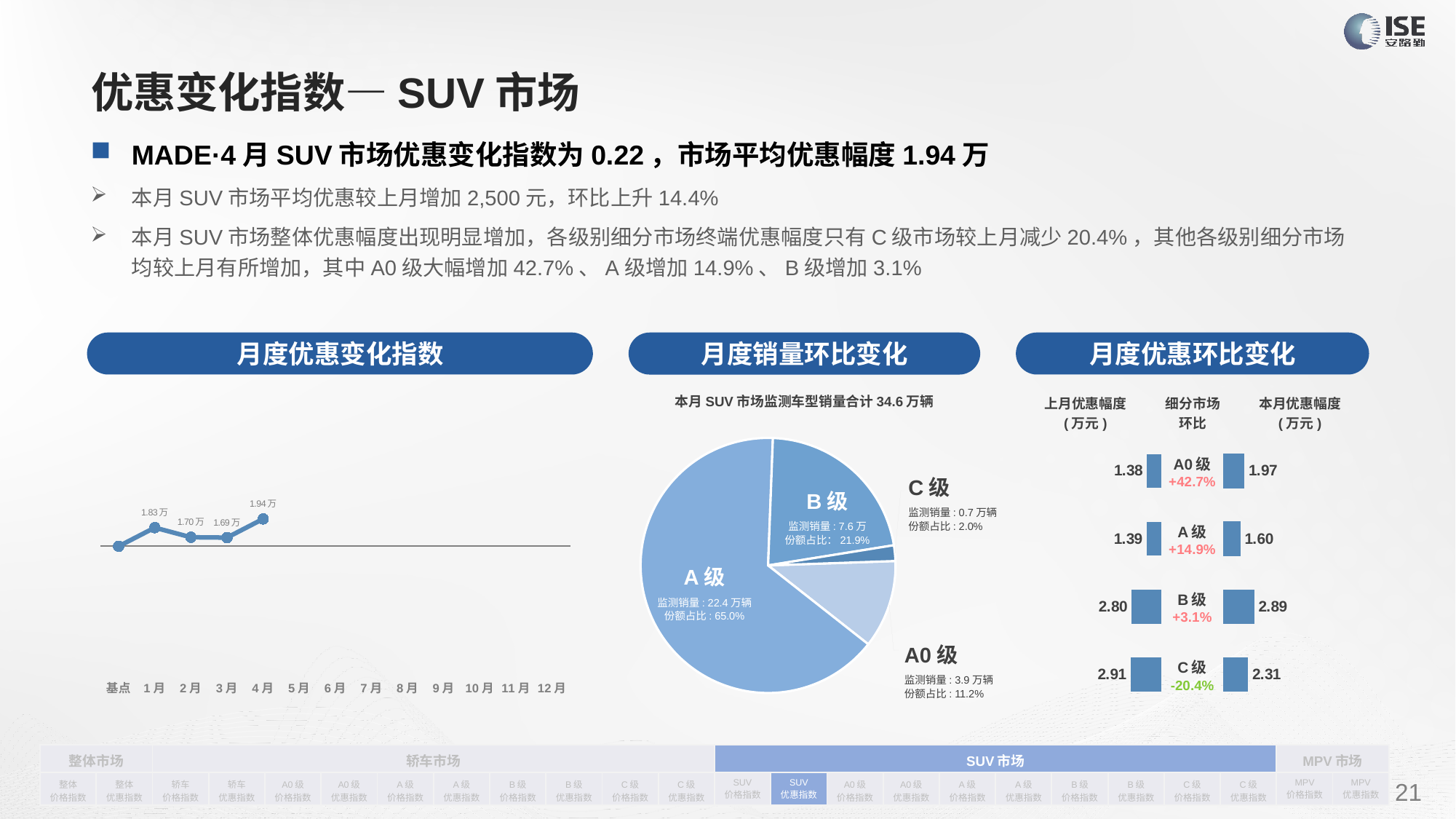

# 优惠变化指数—SUV市场
MADE·4月SUV市场优惠变化指数为0.22，市场平均优惠幅度1.94万
本月SUV市场平均优惠较上月增加2,500元，环比上升14.4%
本月SUV市场整体优惠幅度出现明显增加，各级别细分市场终端优惠幅度只有C级市场较上月减少20.4%，其他各级别细分市场均较上月有所增加，其中A0级大幅增加42.7%、A级增加14.9%、B级增加3.1%
月度优惠变化指数

月度优惠环比变化

月度销量环比变化

本月SUV市场监测车型销量合计34.6万辆

### Chart

| Category | Y2022 |
|---|---|
| 基点 | 0.0 |
| 1月 | 0.15 |
| 2月 | 0.07281176262422484 |
| 3月 | 0.07 |
| 4月 | 0.22 |
| 5月 | None |
| 6月 | None |
| 7月 | None |
| 8月 | None |
| 9月 | None |
| 10月 | None |
| 11月 | None |
| 12月 | None |
| 上月优惠幅度 (万元) | 细分市场 环比 | 本月优惠幅度 (万元) |
| --- | --- | --- |

### Chart

| Category | 细分市场 |
|---|---|
| A0级 | 38583.0 |
| A级 | 224826.0 |
| B级 | 75610.0 |
| C级 | 6849.0 |
| A0级 +42.7% |
| --- |
| A级 +14.9% |
| B级 +3.1% |
| C级 -20.4% |

### Chart

| Category | 优惠金额 |
|---|---|
| A0 | 1.3766861657692935 |
| A | 1.3940412005979483 |
| B | 2.803781278305399 |
| C | 2.9059294925292773 |

### Chart

| Category | 优惠金额 |
|---|---|
| A0 | 1.9650942280278882 |
| A | 1.601753677955397 |
| B | 2.8895415236079884 |
| C | 2.313819740108045 |
C级
监测销量: 0.7万辆
份额占比: 2.0%
B级
监测销量: 7.6万
份额占比：21.9%
A级
监测销量: 22.4万辆
份额占比: 65.0%
A0级
监测销量: 3.9万辆
份额占比: 11.2%
| 整体市场 |  | 轿车市场 |  |  |  |  |  |  |  |  |  | SUV市场 |  |  |  |  |  |  |  |  |  | MPV市场 |  |
| --- | --- | --- | --- | --- | --- | --- | --- | --- | --- | --- | --- | --- | --- | --- | --- | --- | --- | --- | --- | --- | --- | --- | --- |
| 整体 价格指数 | 整体 优惠指数 | 轿车 价格指数 | 轿车 优惠指数 | A0级 价格指数 | A0级 优惠指数 | A级 价格指数 | A级 优惠指数 | B级 价格指数 | B级 优惠指数 | C级 价格指数 | C级 优惠指数 | SUV 价格指数 | SUV 优惠指数 | A0级 价格指数 | A0级 优惠指数 | A级 价格指数 | A级 优惠指数 | B级 价格指数 | B级 优惠指数 | C级 价格指数 | C级 优惠指数 | MPV 价格指数 | MPV 优惠指数 |
请在插入菜单—页眉和页脚中修改此 文本
21